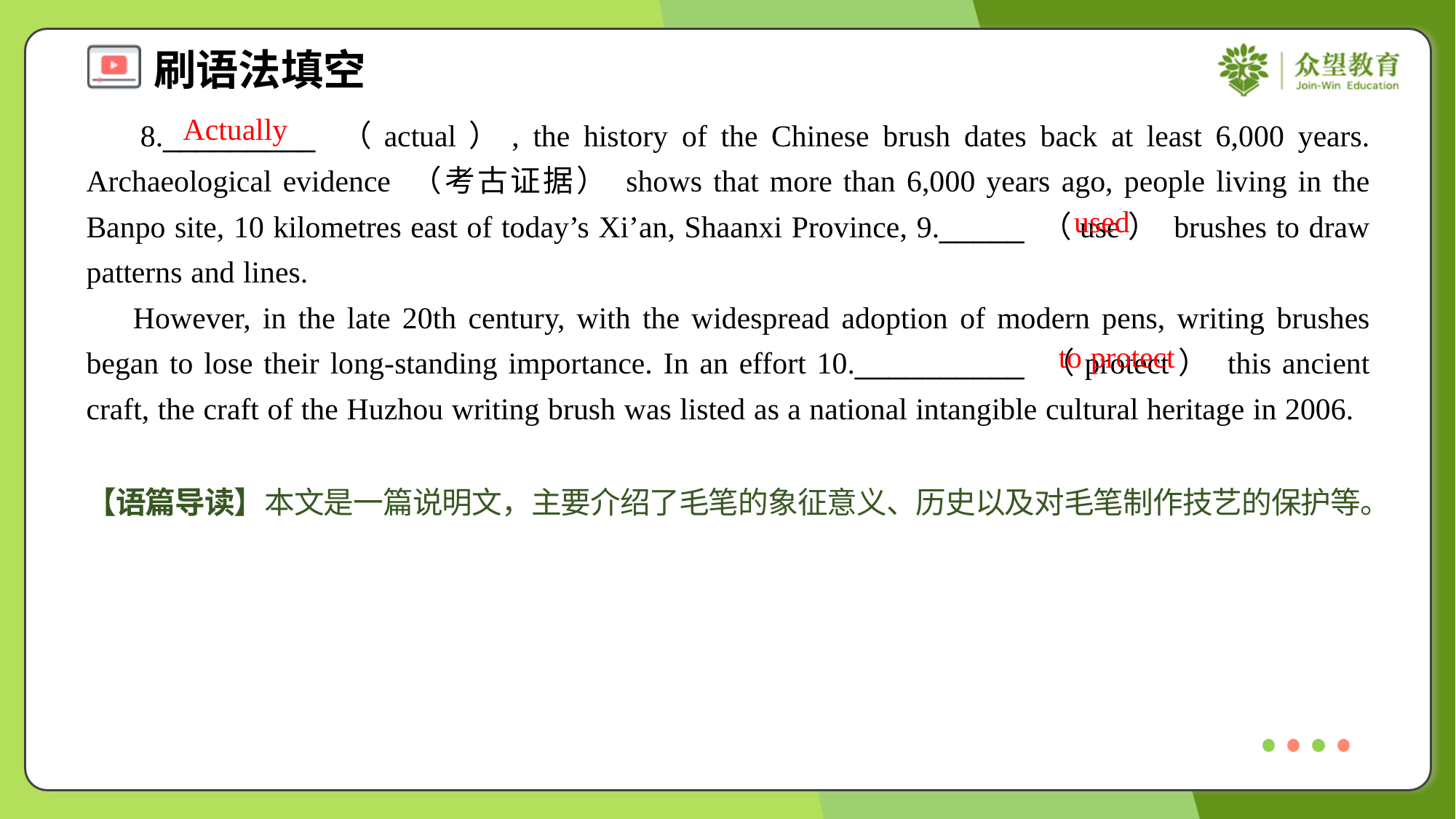

Actually
    8._________ （actual）, the history of the Chinese brush dates back at least 6,000 years. Archaeological evidence （考古证据） shows that more than 6,000 years ago, people living in the Banpo site, 10 kilometres east of today’s Xi’an, Shaanxi Province, 9._____ （use） brushes to draw patterns and lines.
    However, in the late 20th century, with the widespread adoption of modern pens, writing brushes began to lose their long-standing importance. In an effort 10.__________ （protect） this ancient craft, the craft of the Huzhou writing brush was listed as a national intangible cultural heritage in 2006.
used
to protect
【语篇导读】本文是一篇说明文，主要介绍了毛笔的象征意义、历史以及对毛笔制作技艺的保护等。